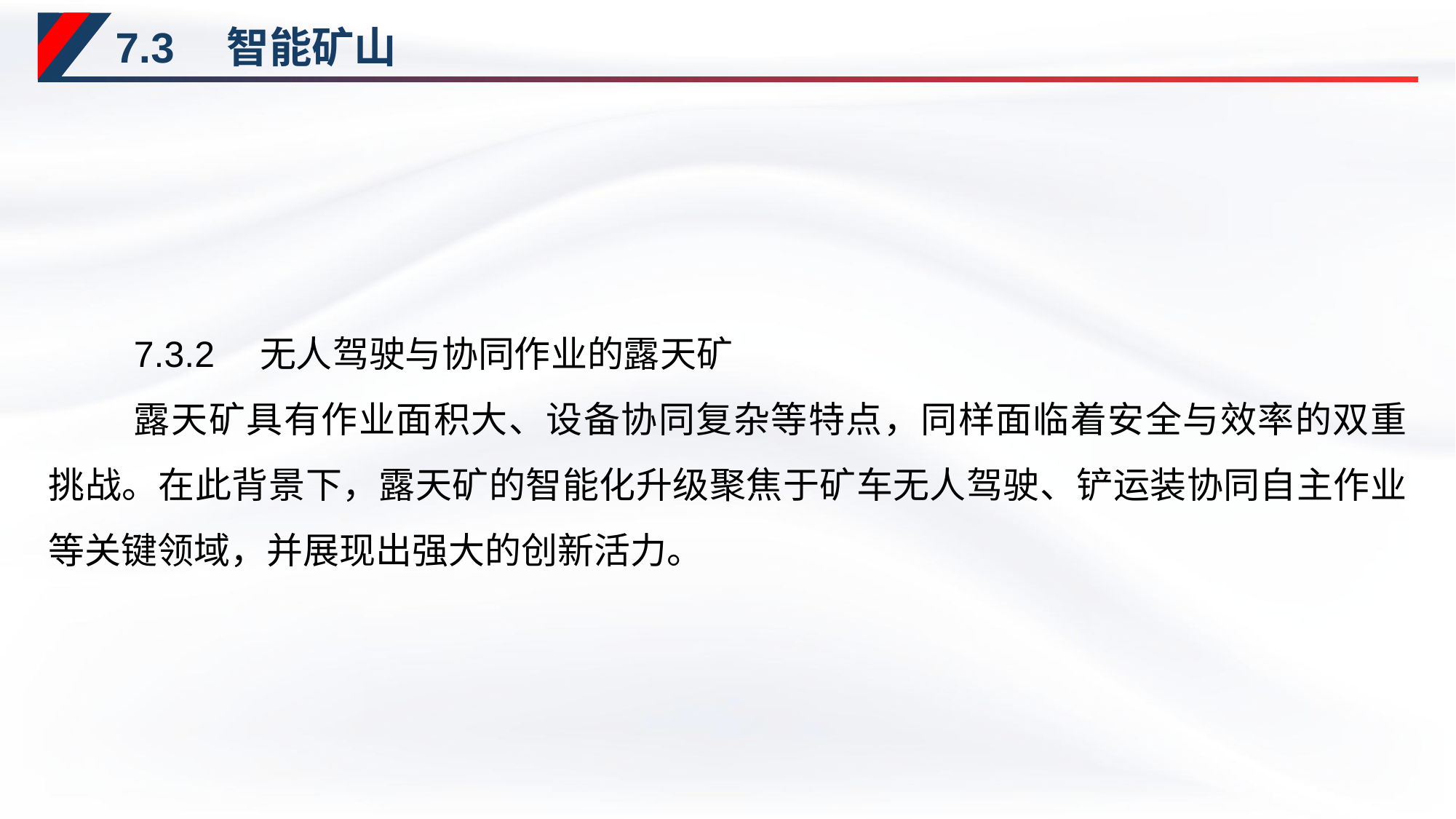

# 7.3　智能矿山
7.3.2　无人驾驶与协同作业的露天矿
露天矿具有作业面积大、设备协同复杂等特点，同样面临着安全与效率的双重挑战。在此背景下，露天矿的智能化升级聚焦于矿车无人驾驶、铲运装协同自主作业等关键领域，并展现出强大的创新活力。